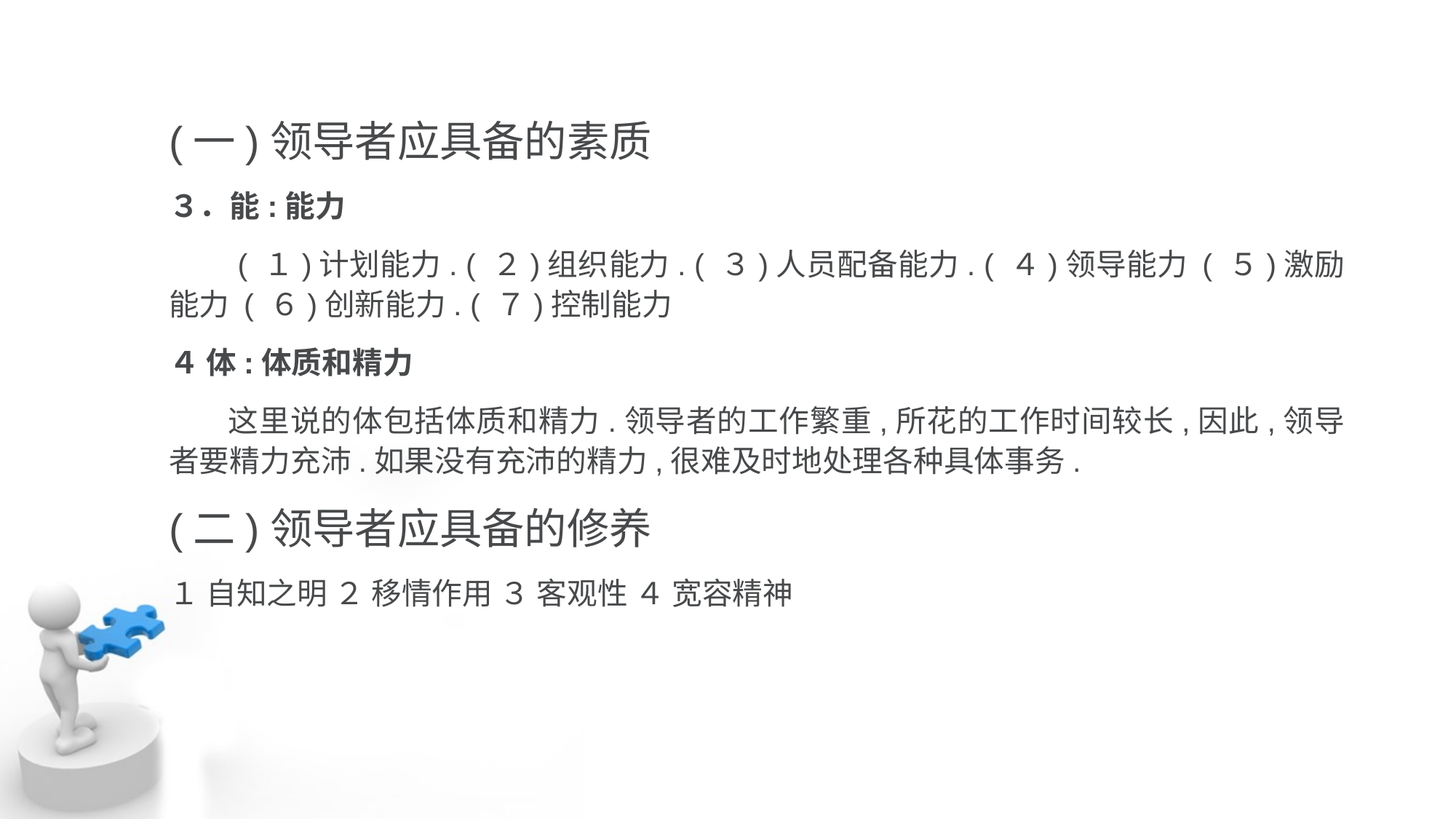

(一)领导者应具备的素质
３．能:能力
        ( １)计划能力. ( ２)组织能力. ( ３)人员配备能力. ( ４)领导能力 ( ５)激励能力 ( ６)创新能力. ( ７)控制能力
４ 体:体质和精力
       这里说的体包括体质和精力.领导者的工作繁重,所花的工作时间较长,因此,领导者要精力充沛.如果没有充沛的精力,很难及时地处理各种具体事务.
(二)领导者应具备的修养
１ 自知之明 ２ 移情作用 ３ 客观性 ４ 宽容精神